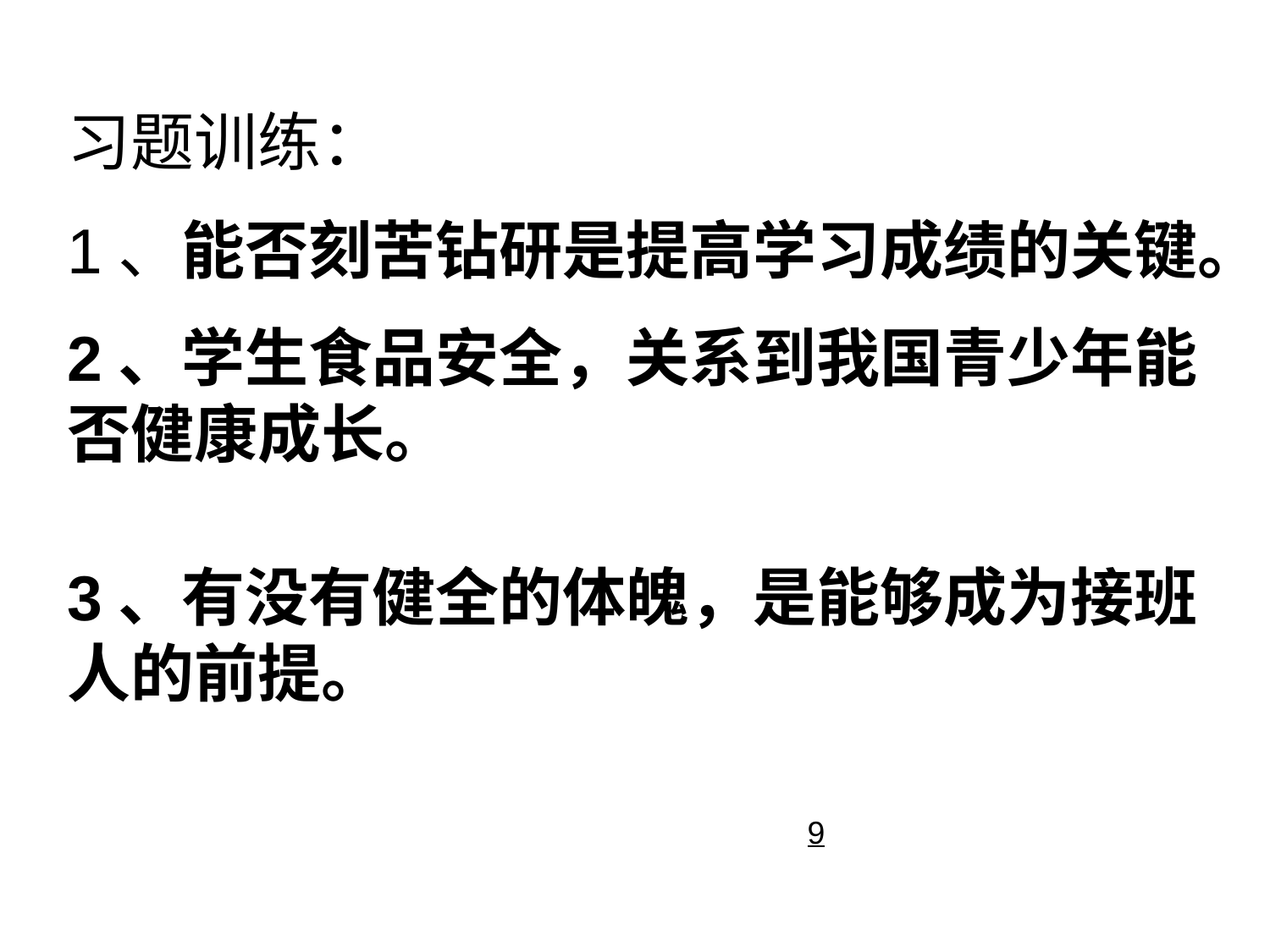

习题训练：
1、能否刻苦钻研是提高学习成绩的关键。
2、学生食品安全，关系到我国青少年能否健康成长。

3、有没有健全的体魄，是能够成为接班人的前提。

9